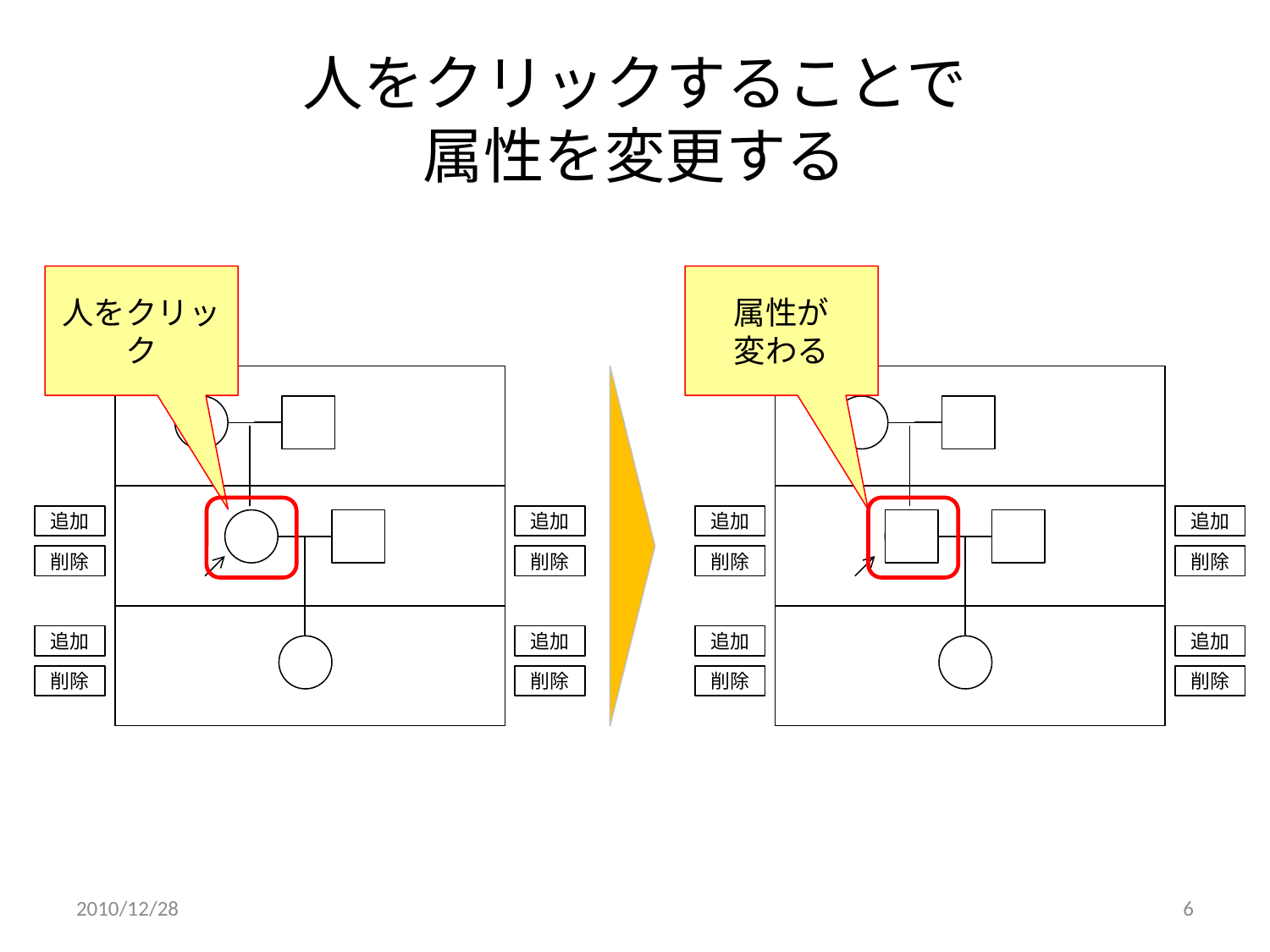

# 人をクリックすることで 属性を変更する
人をクリック
属性が
変わる

追加
追加
追加
追加

削除
削除
削除
削除
追加
追加
追加
追加

削除
削除
削除
削除
2010/12/28
6